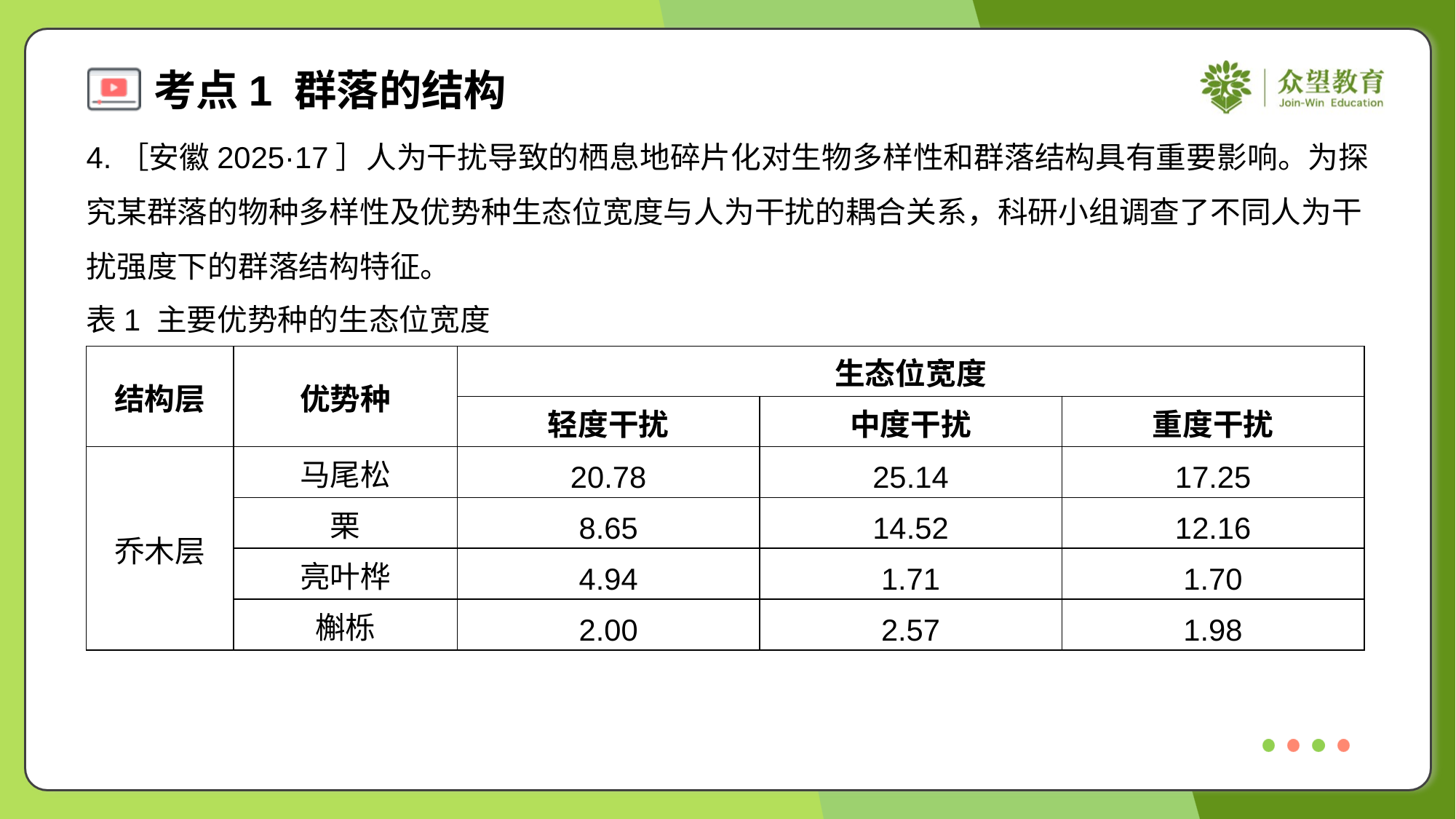

4.［安徽2025·17］人为干扰导致的栖息地碎片化对生物多样性和群落结构具有重要影响。为探
究某群落的物种多样性及优势种生态位宽度与人为干扰的耦合关系，科研小组调查了不同人为干
扰强度下的群落结构特征。
表1 主要优势种的生态位宽度#1.1
| 结构层 | 优势种 | 生态位宽度 |  |  |
| --- | --- | --- | --- | --- |
|  |  | 轻度干扰 | 中度干扰 | 重度干扰 |
| 乔木层 | 马尾松 | 20.78 | 25.14 | 17.25 |
|  | 栗 | 8.65 | 14.52 | 12.16 |
|  | 亮叶桦 | 4.94 | 1.71 | 1.70 |
|  | 槲栎 | 2.00 | 2.57 | 1.98 |